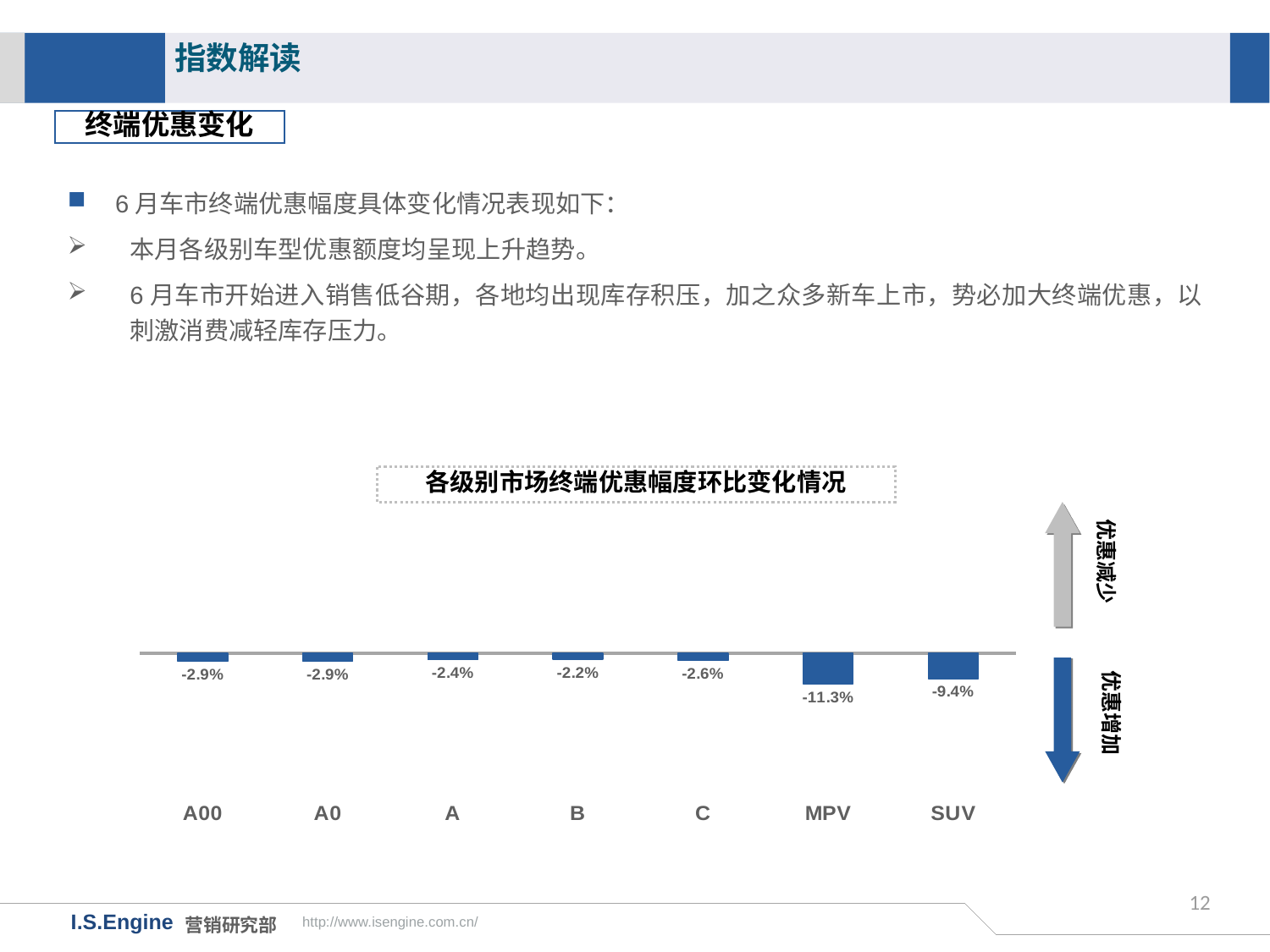

指数解读
终端优惠变化
6月车市终端优惠幅度具体变化情况表现如下：
本月各级别车型优惠额度均呈现上升趋势。
6月车市开始进入销售低谷期，各地均出现库存积压，加之众多新车上市，势必加大终端优惠，以刺激消费减轻库存压力。
各级别市场终端优惠幅度环比变化情况

### Chart

| Category | 环比变化 |
|---|---|
| A00 | -0.029236616986345165 |
| A0 | -0.029077002463172796 |
| A | -0.023757052538230017 |
| B | -0.022186412366211883 |
| C | -0.02637581856952753 |
| MPV | -0.113427068619943 |
| SUV | -0.0936645729761747 |
优惠减少

优惠增加

12